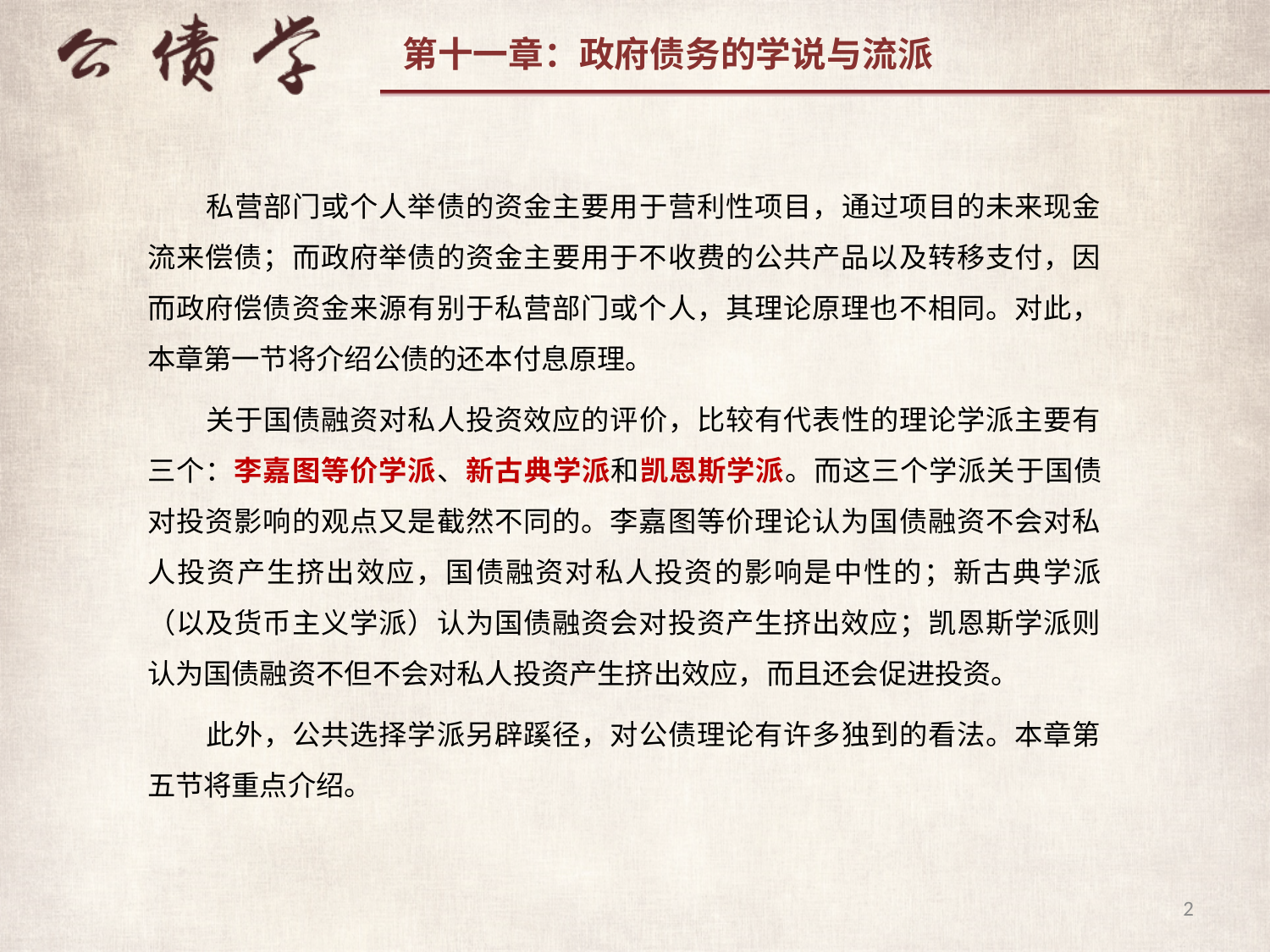

私营部门或个人举债的资金主要用于营利性项目，通过项目的未来现金流来偿债；而政府举债的资金主要用于不收费的公共产品以及转移支付，因而政府偿债资金来源有别于私营部门或个人，其理论原理也不相同。对此，本章第一节将介绍公债的还本付息原理。
关于国债融资对私人投资效应的评价，比较有代表性的理论学派主要有三个：李嘉图等价学派、新古典学派和凯恩斯学派。而这三个学派关于国债对投资影响的观点又是截然不同的。李嘉图等价理论认为国债融资不会对私人投资产生挤出效应，国债融资对私人投资的影响是中性的；新古典学派（以及货币主义学派）认为国债融资会对投资产生挤出效应；凯恩斯学派则认为国债融资不但不会对私人投资产生挤出效应，而且还会促进投资。
此外，公共选择学派另辟蹊径，对公债理论有许多独到的看法。本章第五节将重点介绍。
2